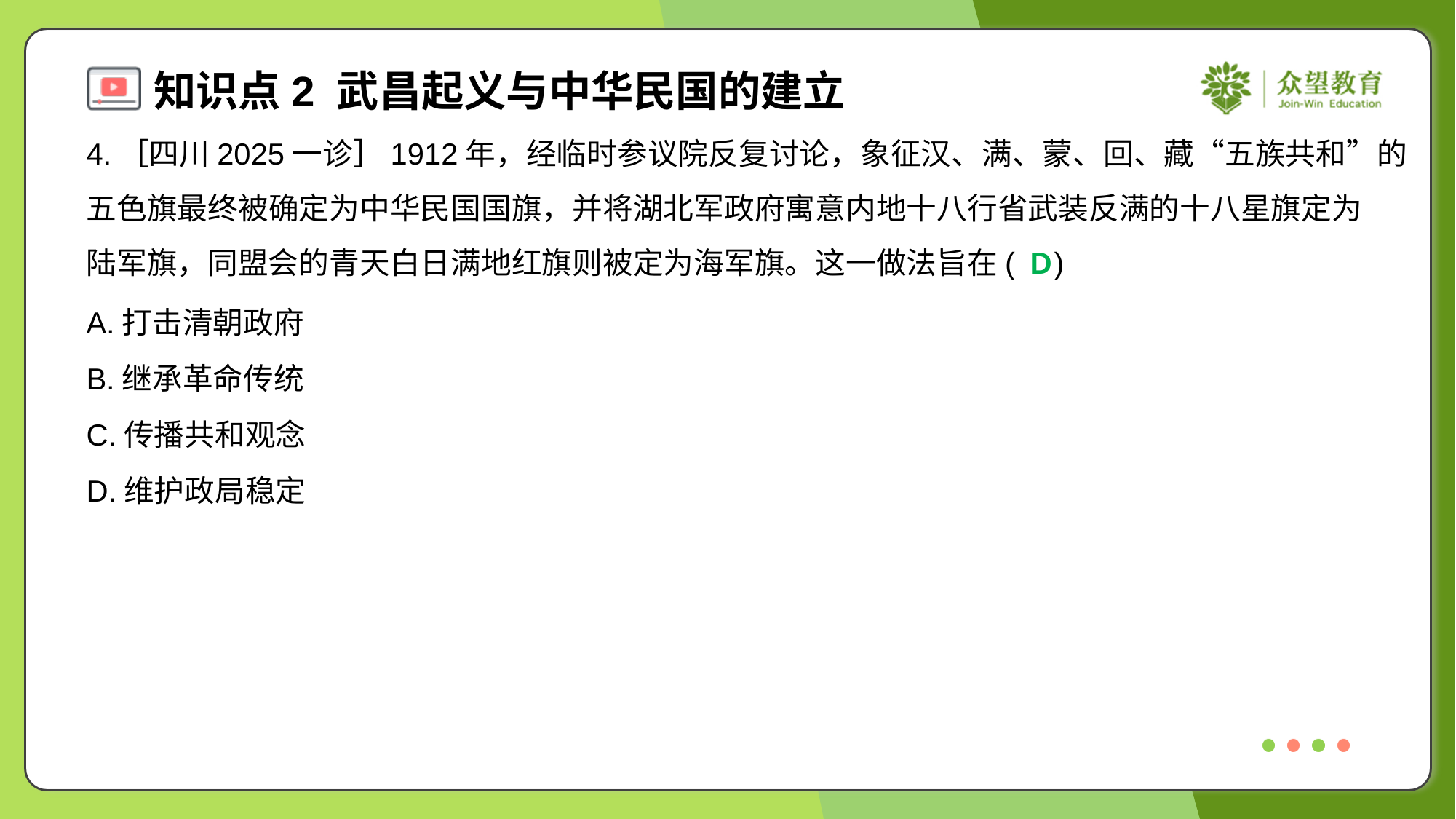

4.［四川2025一诊］1912年，经临时参议院反复讨论，象征汉、满、蒙、回、藏“五族共和”的
五色旗最终被确定为中华民国国旗，并将湖北军政府寓意内地十八行省武装反满的十八星旗定为
陆军旗，同盟会的青天白日满地红旗则被定为海军旗。这一做法旨在(     )
D
A.打击清朝政府
B.继承革命传统
C.传播共和观念
D.维护政局稳定